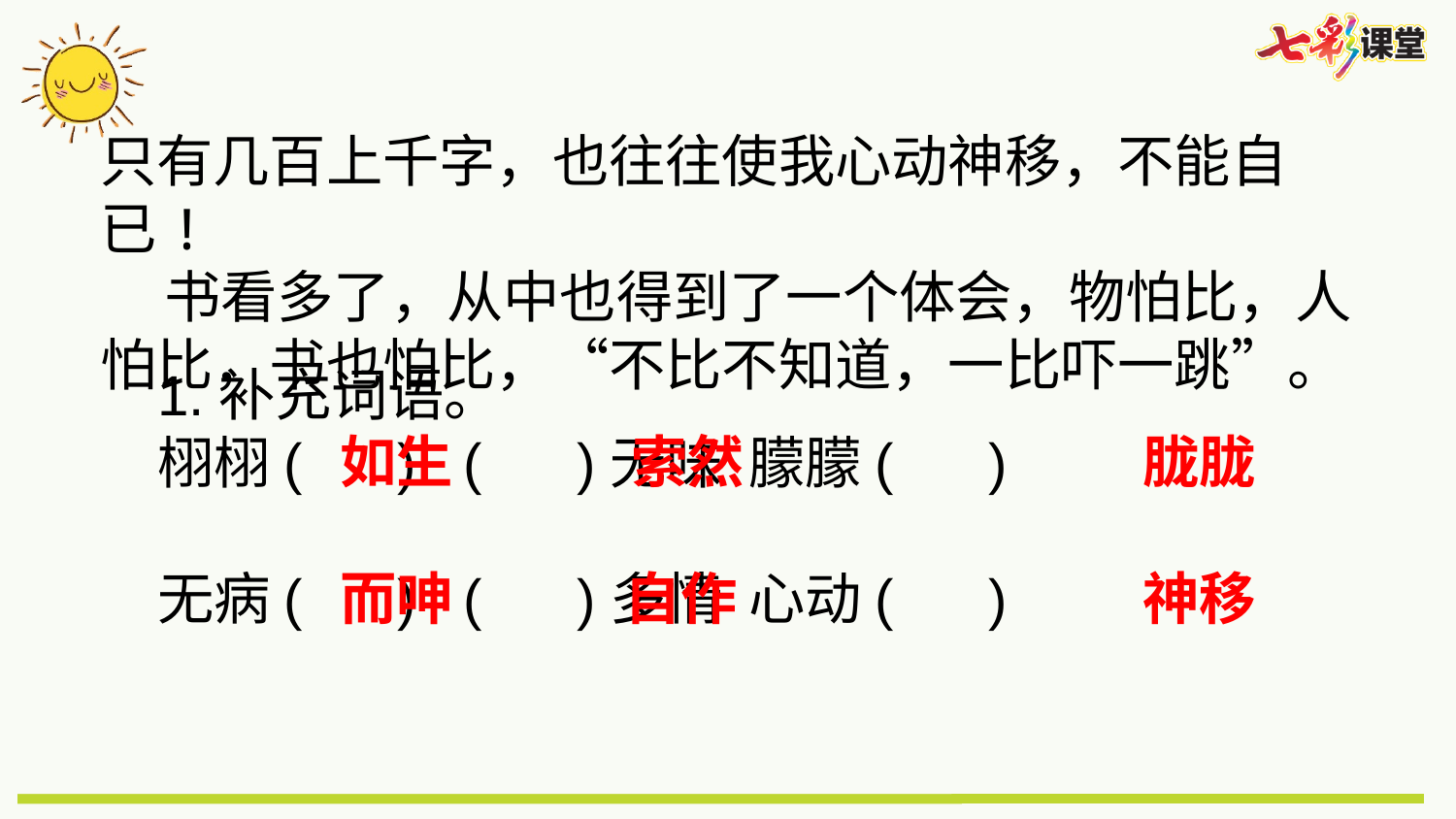

只有几百上千字，也往往使我心动神移，不能自已!
    书看多了，从中也得到了一个体会，物怕比，人怕比，书也怕比，“不比不知道，一比吓一跳”。
1.补充词语。
栩栩(      )   (      )无味  朦朦(      )

无病(      )   (      )多情  心动(      )
如生
索然
胧胧
而呻
自作
神移